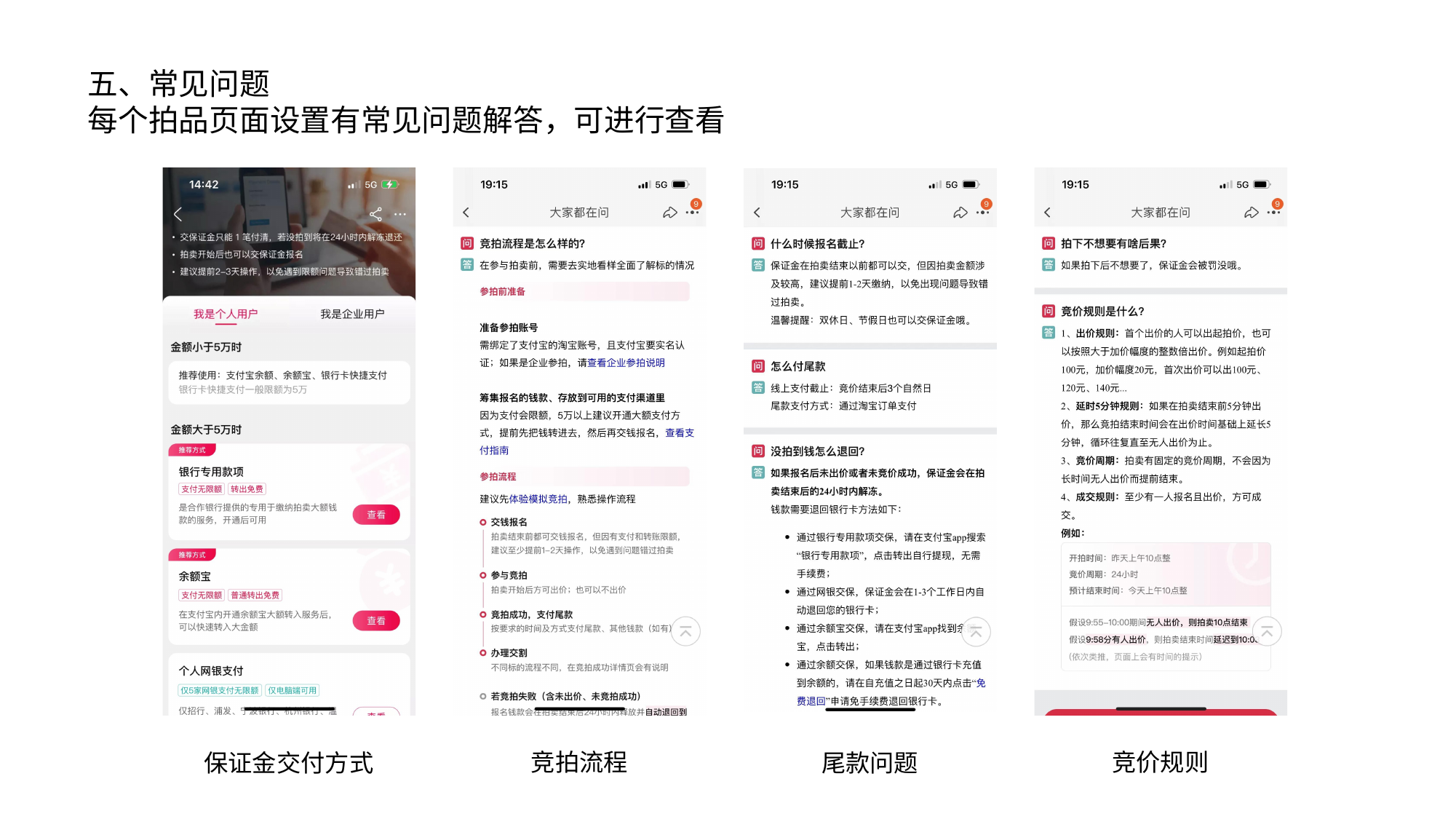

# 五、常见问题
每个拍品页面设置有常见问题解答，可进行查看

竞拍流程
竞价规则
保证金交付方式
尾款问题